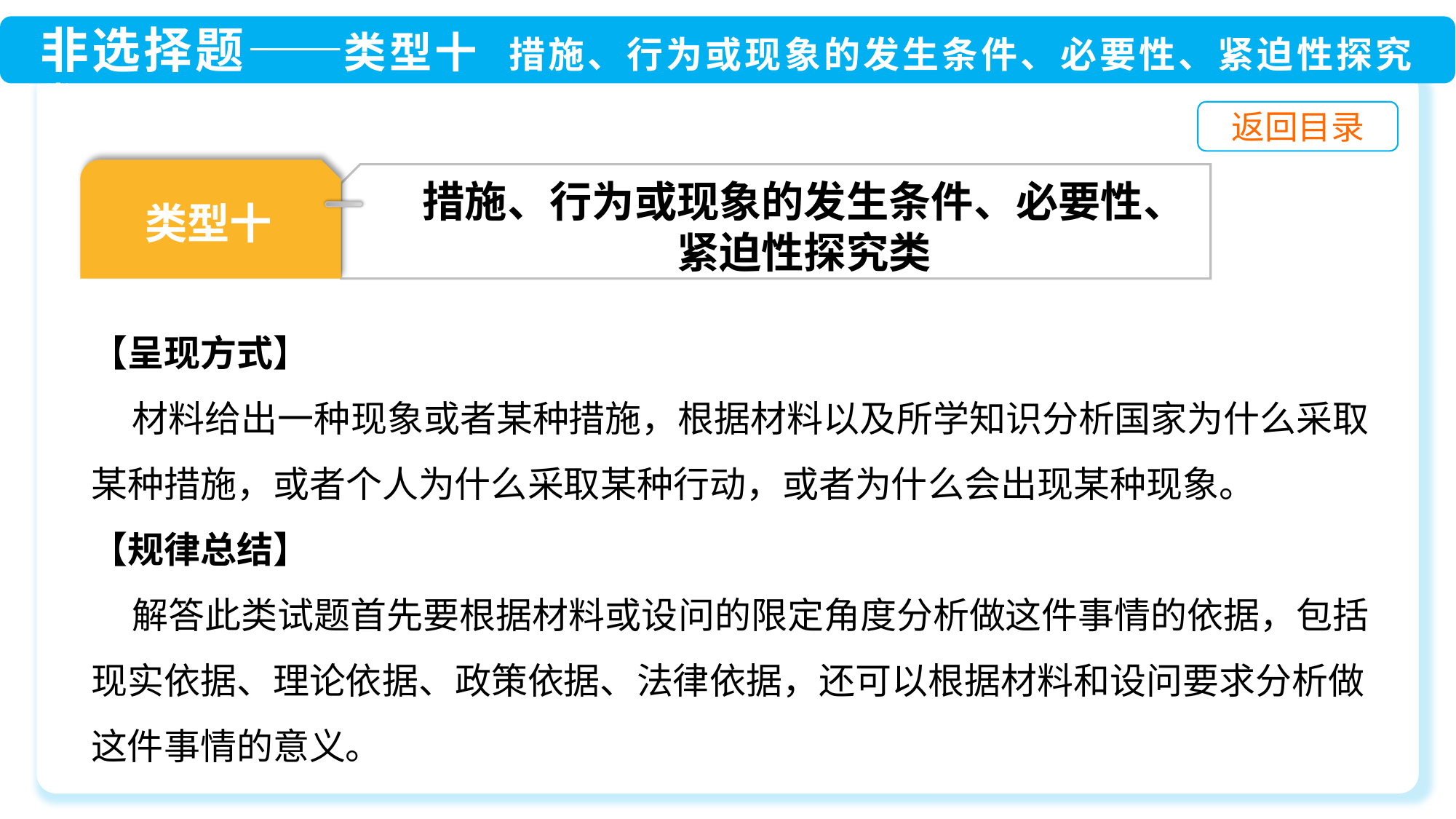

类型十
措施、行为或现象的发生条件、必要性、紧迫性探究类

【呈现方式】
    材料给出一种现象或者某种措施，根据材料以及所学知识分析国家为什么采取某种措施，或者个人为什么采取某种行动，或者为什么会出现某种现象。
【规律总结】
    解答此类试题首先要根据材料或设问的限定角度分析做这件事情的依据，包括现实依据、理论依据、政策依据、法律依据，还可以根据材料和设问要求分析做这件事情的意义。